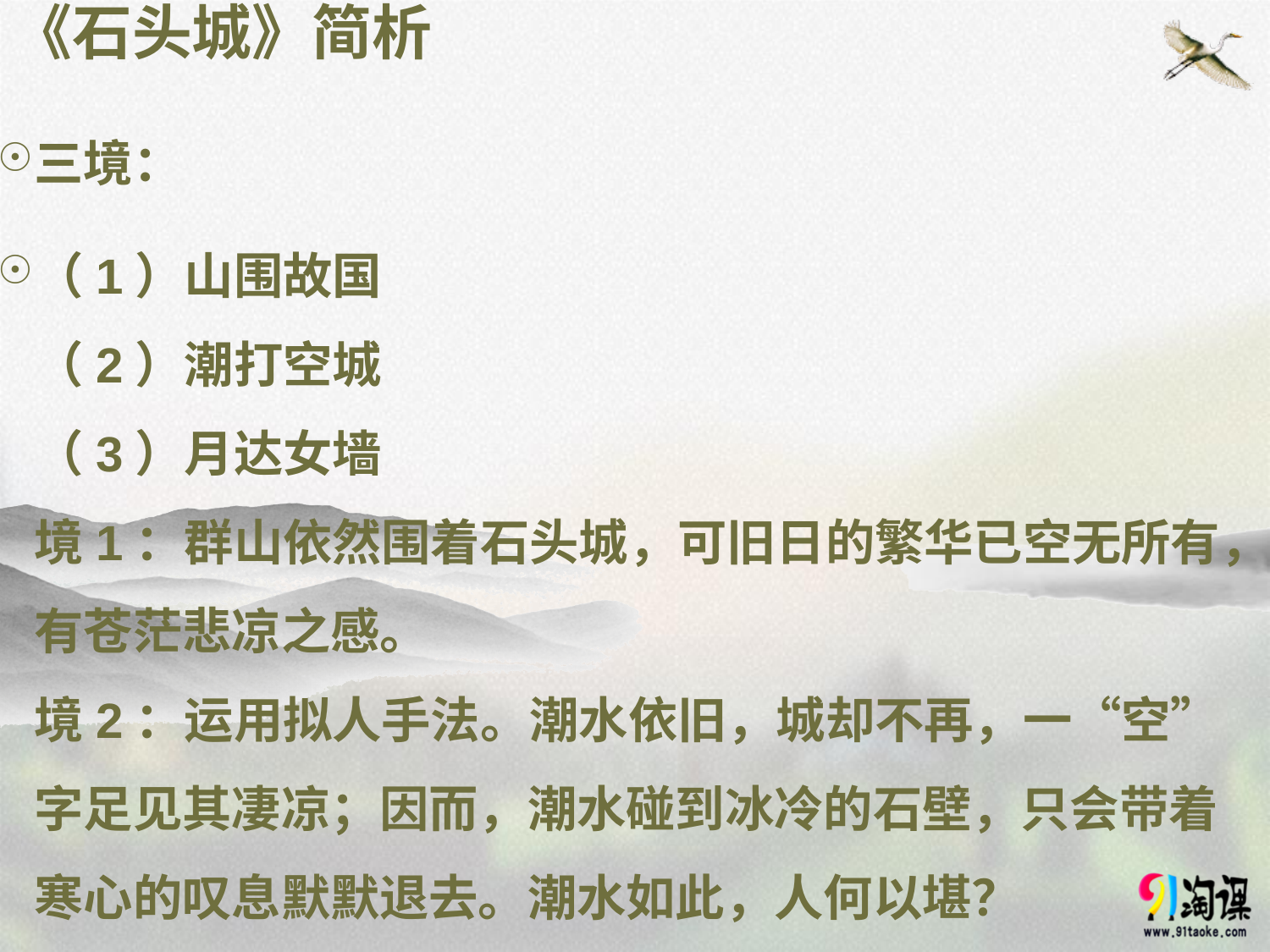

# 《石头城》简析
三境：
（1）山围故国 
（2）潮打空城 
（3）月达女墙 
境1：群山依然围着石头城，可旧日的繁华已空无所有，有苍茫悲凉之感。 
境2：运用拟人手法。潮水依旧，城却不再，一“空”字足见其凄凉；因而，潮水碰到冰冷的石壁，只会带着寒心的叹息默默退去。潮水如此，人何以堪？